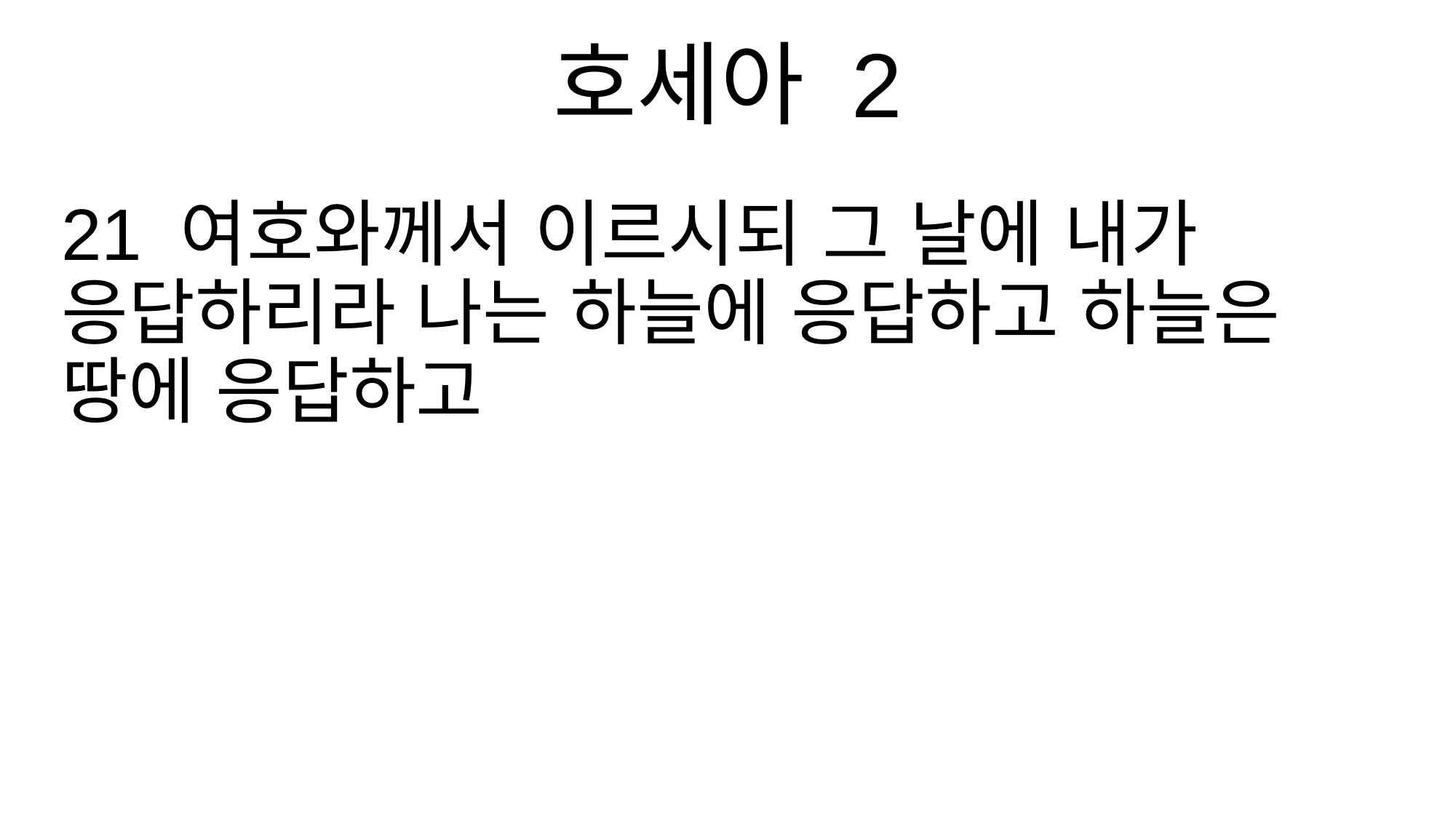

호세아 2
21 여호와께서 이르시되 그 날에 내가 응답하리라 나는 하늘에 응답하고 하늘은 땅에 응답하고